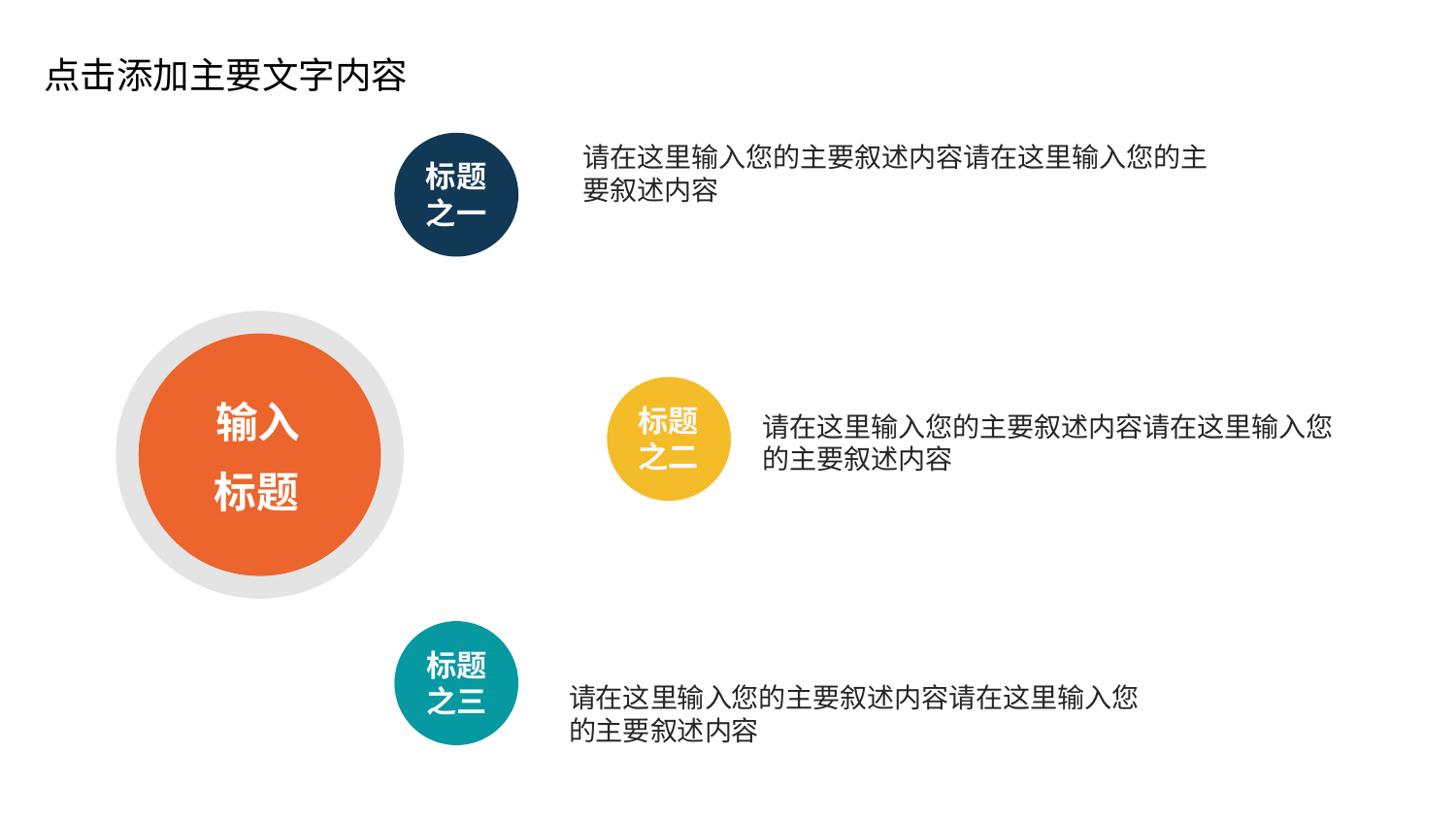

请在这里输入您的主要叙述内容请在这里输入您的主要叙述内容
标题之一

输入
标题之二
请在这里输入您的主要叙述内容请在这里输入您的主要叙述内容
标题

标题之三
请在这里输入您的主要叙述内容请在这里输入您的主要叙述内容